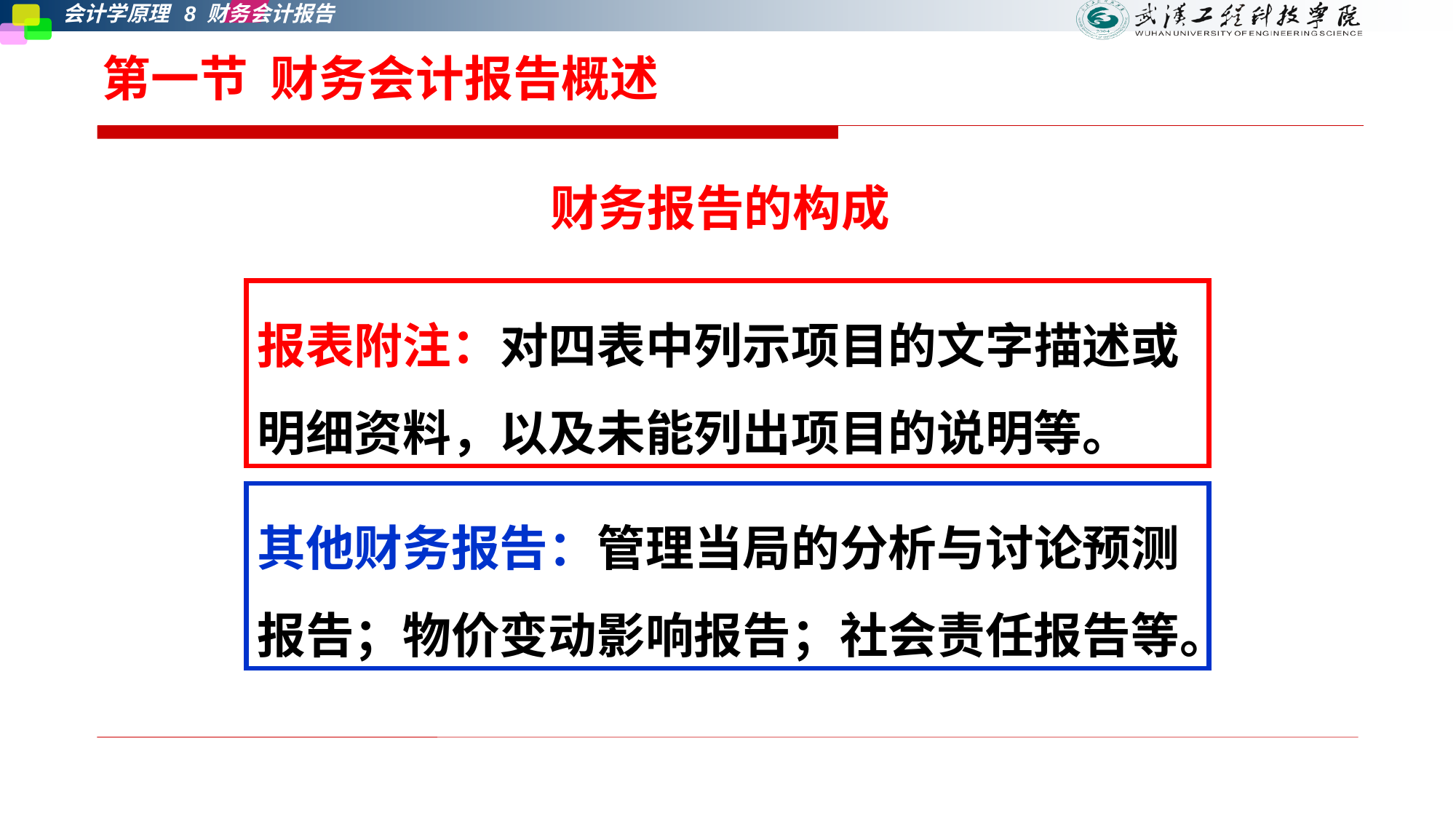

# 第一节  财务会计报告概述
财务报告的构成
报表附注：对四表中列示项目的文字描述或明细资料，以及未能列出项目的说明等。
其他财务报告：管理当局的分析与讨论预测报告；物价变动影响报告；社会责任报告等。